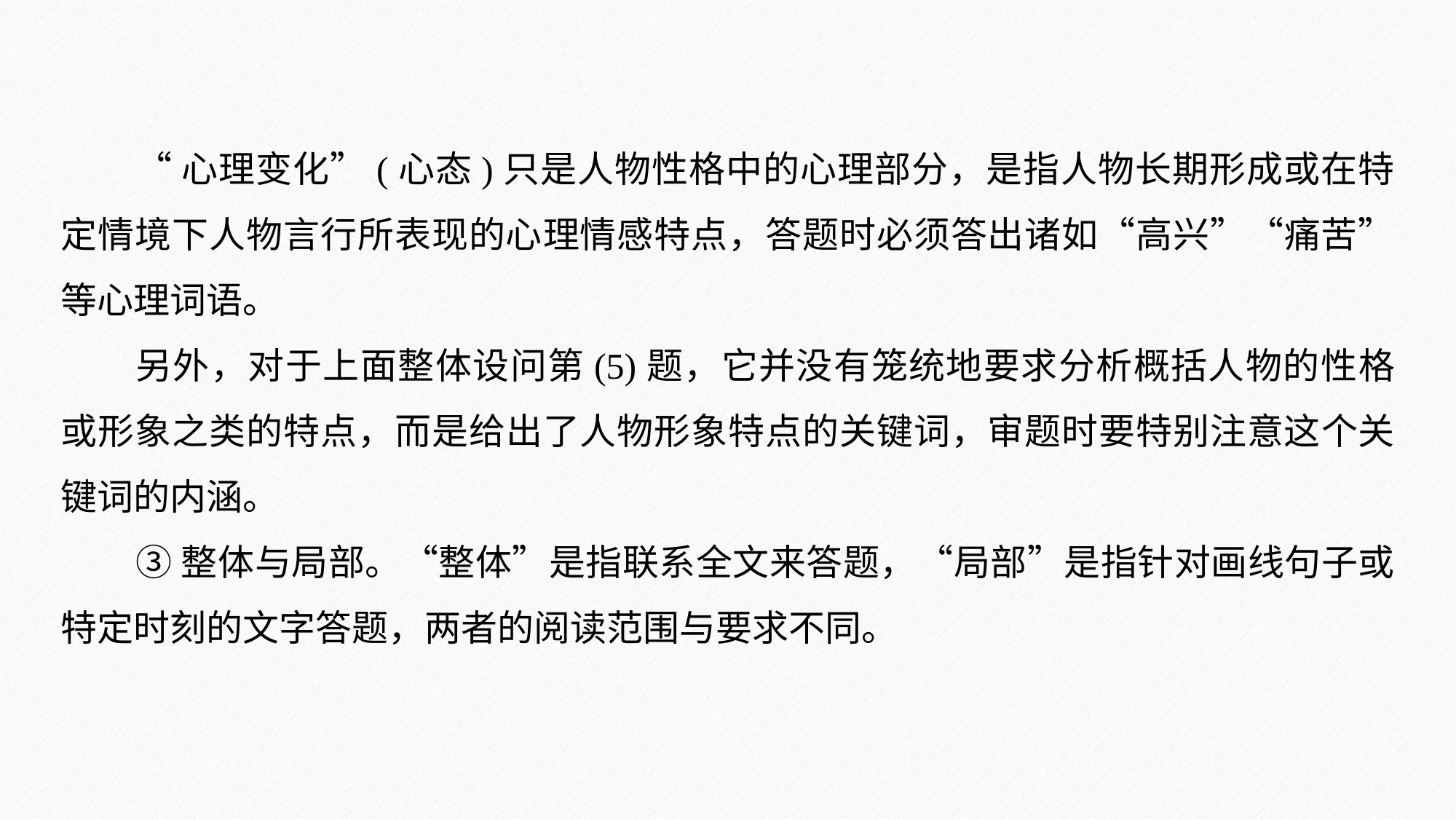

“心理变化”(心态)只是人物性格中的心理部分，是指人物长期形成或在特定情境下人物言行所表现的心理情感特点，答题时必须答出诸如“高兴”“痛苦”等心理词语。
另外，对于上面整体设问第(5)题，它并没有笼统地要求分析概括人物的性格或形象之类的特点，而是给出了人物形象特点的关键词，审题时要特别注意这个关键词的内涵。
③整体与局部。“整体”是指联系全文来答题，“局部”是指针对画线句子或特定时刻的文字答题，两者的阅读范围与要求不同。